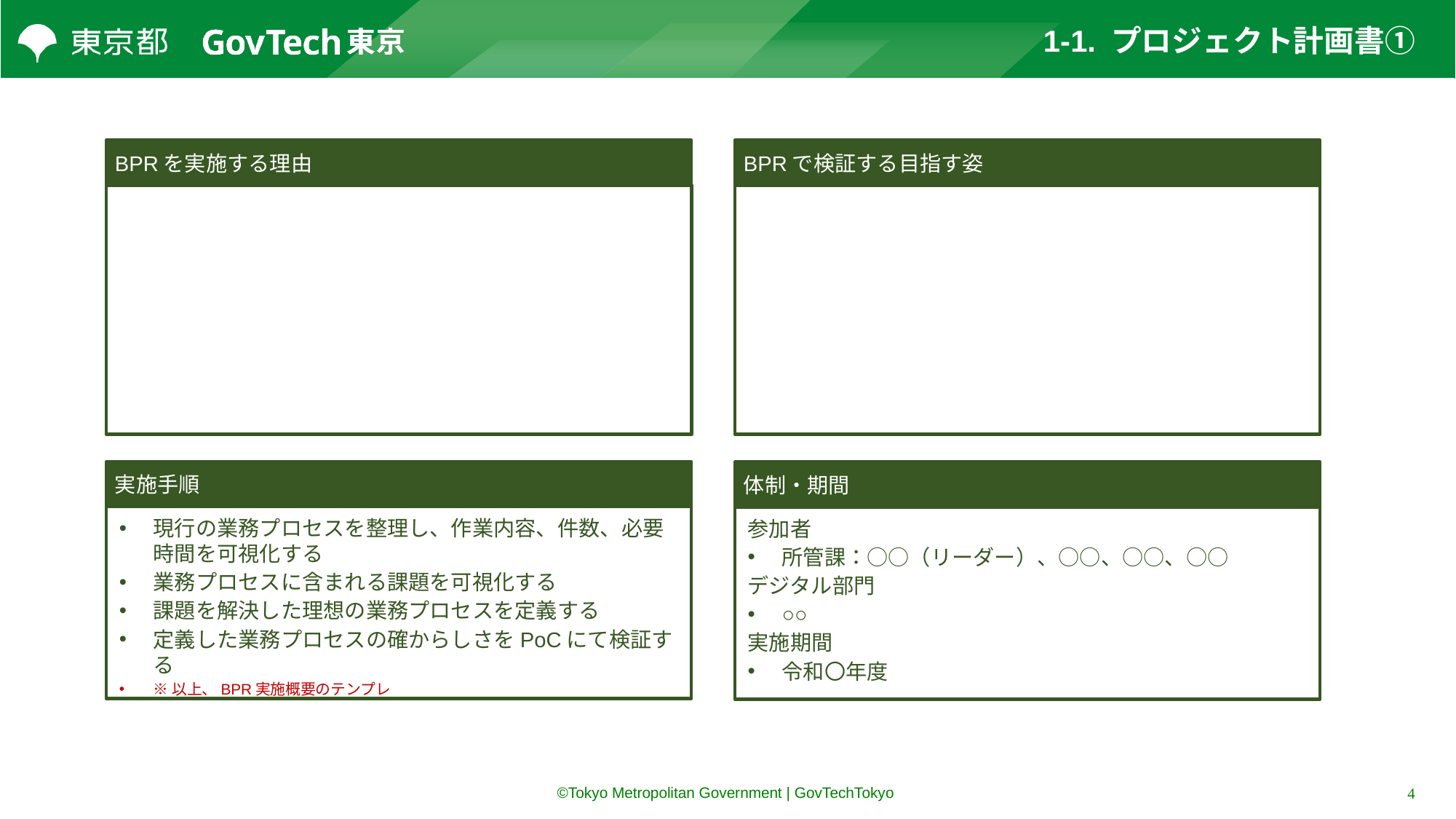

# 1-1. プロジェクト計画書①
BPRを実施する理由

BPRで検証する目指す姿

実施手順
現行の業務プロセスを整理し、作業内容、件数、必要時間を可視化する
業務プロセスに含まれる課題を可視化する
課題を解決した理想の業務プロセスを定義する
定義した業務プロセスの確からしさをPoCにて検証する
※以上、BPR実施概要のテンプレ
体制・期間
参加者
所管課：○○（リーダー）、○○、○○、○○
デジタル部門
○○
実施期間
令和〇年度
©Tokyo Metropolitan Government | GovTechTokyo
4